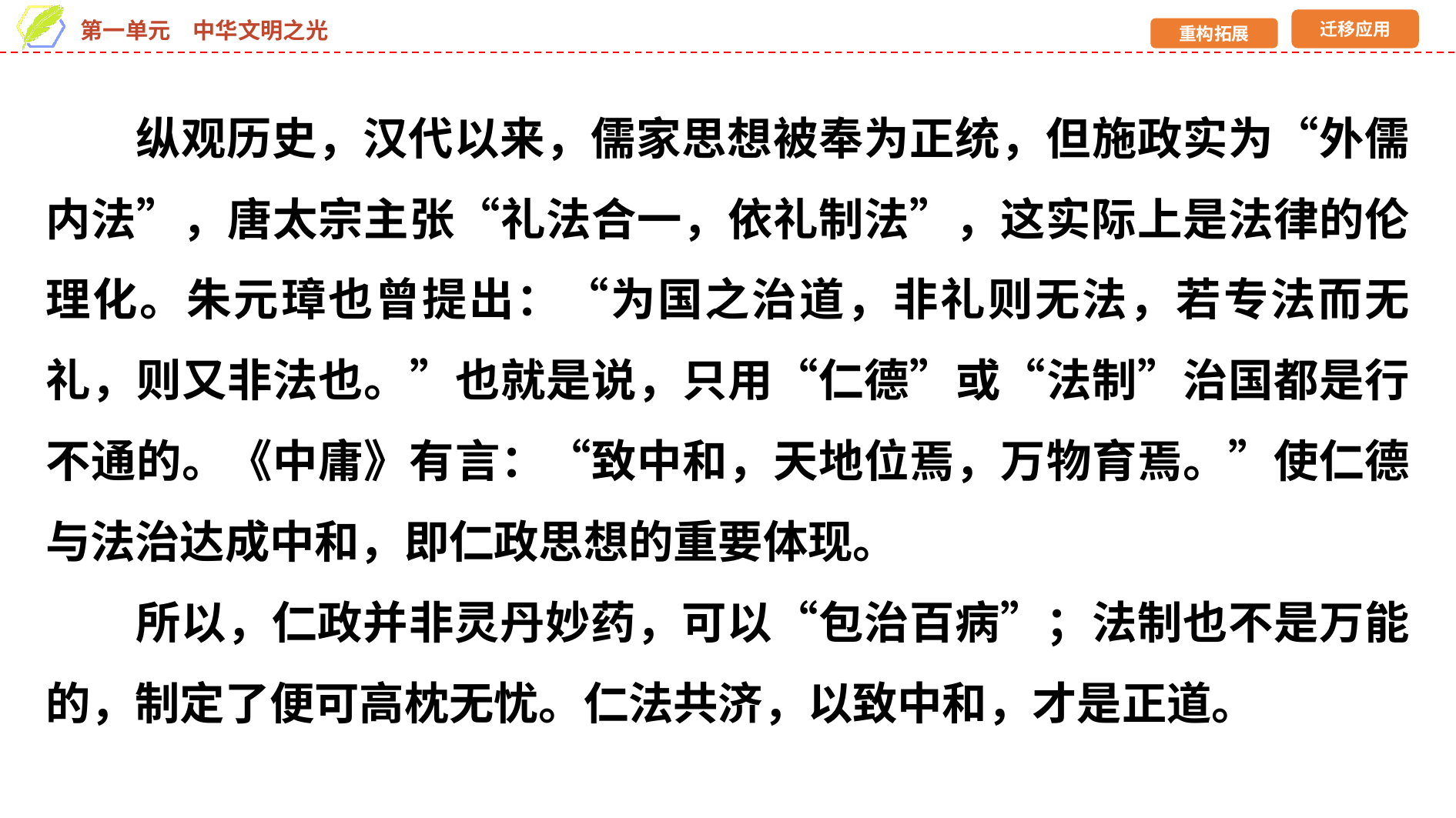

纵观历史，汉代以来，儒家思想被奉为正统，但施政实为“外儒内法”，唐太宗主张“礼法合一，依礼制法”，这实际上是法律的伦理化。朱元璋也曾提出：“为国之治道，非礼则无法，若专法而无礼，则又非法也。”也就是说，只用“仁德”或“法制”治国都是行不通的。《中庸》有言：“致中和，天地位焉，万物育焉。”使仁德与法治达成中和，即仁政思想的重要体现。
所以，仁政并非灵丹妙药，可以“包治百病”；法制也不是万能的，制定了便可高枕无忧。仁法共济，以致中和，才是正道。